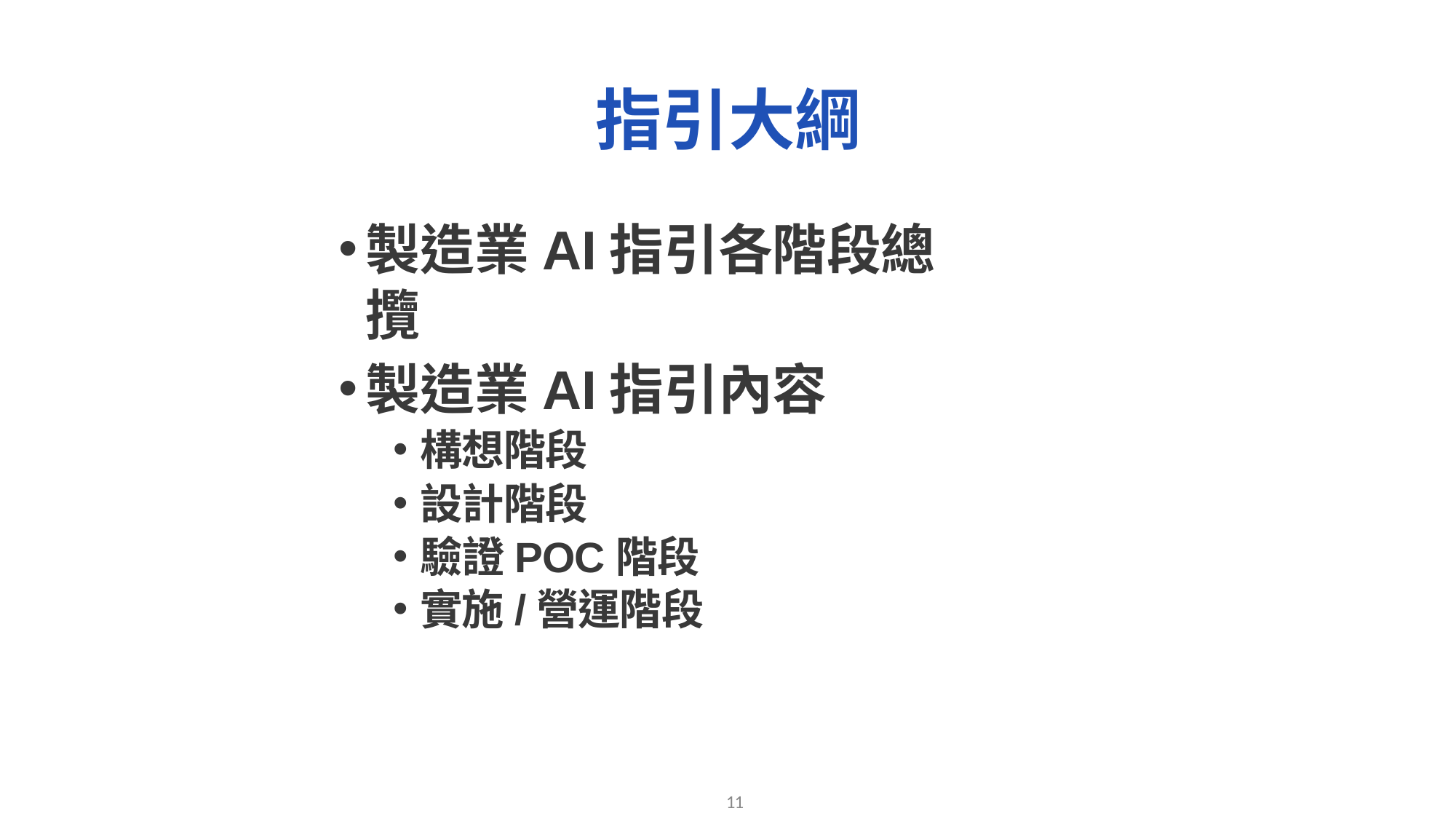

# 指引大綱
製造業AI指引各階段總攬
製造業AI指引內容
構想階段
設計階段
驗證POC階段
實施/營運階段
11